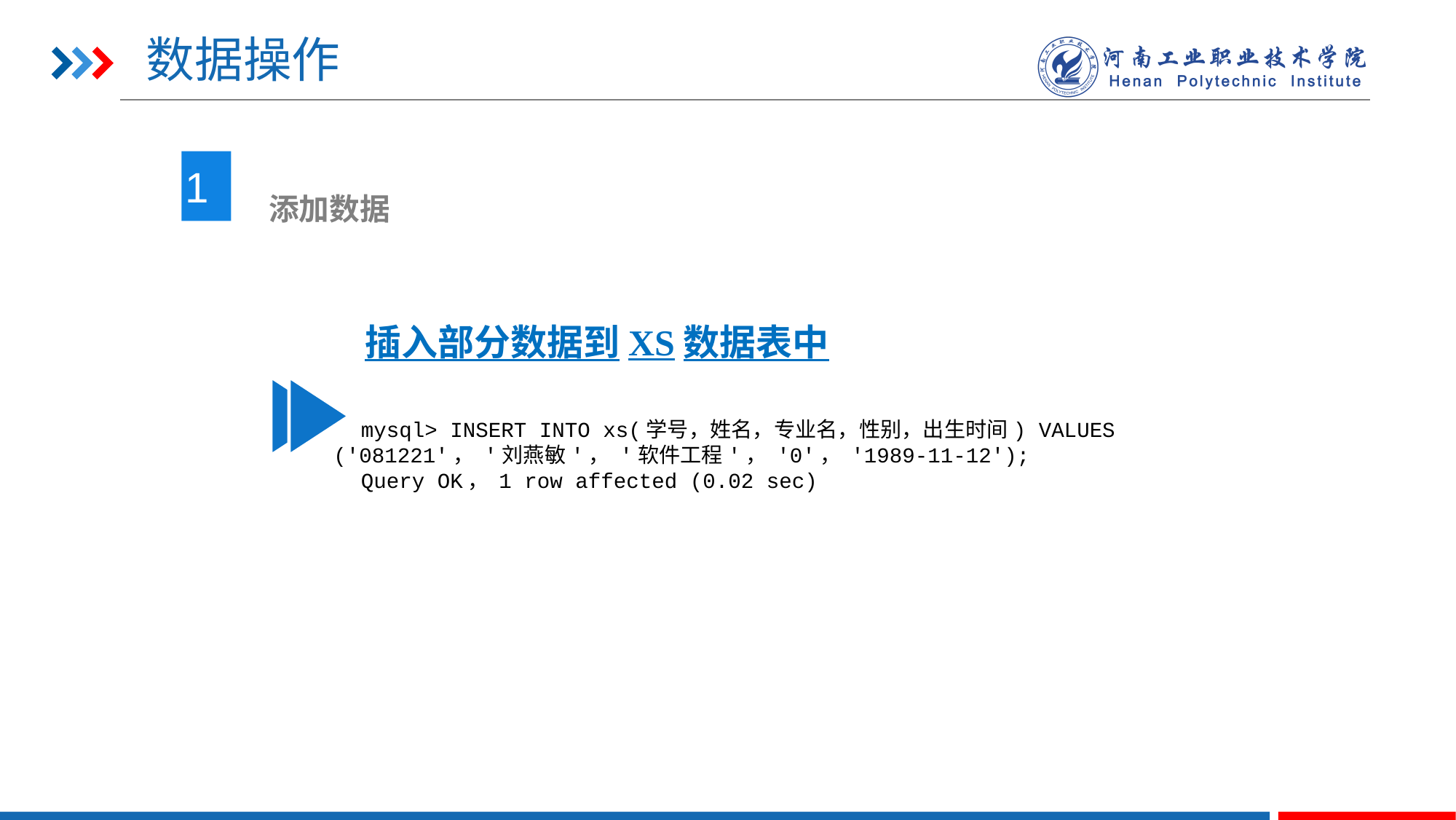

# 数据操作

1
  添加数据
插入部分数据到XS数据表中

mysql> INSERT INTO xs(学号，姓名，专业名，性别，出生时间) VALUES ('081221'， '刘燕敏'， '软件工程'， '0'， '1989-11-12');
Query OK， 1 row affected (0.02 sec)